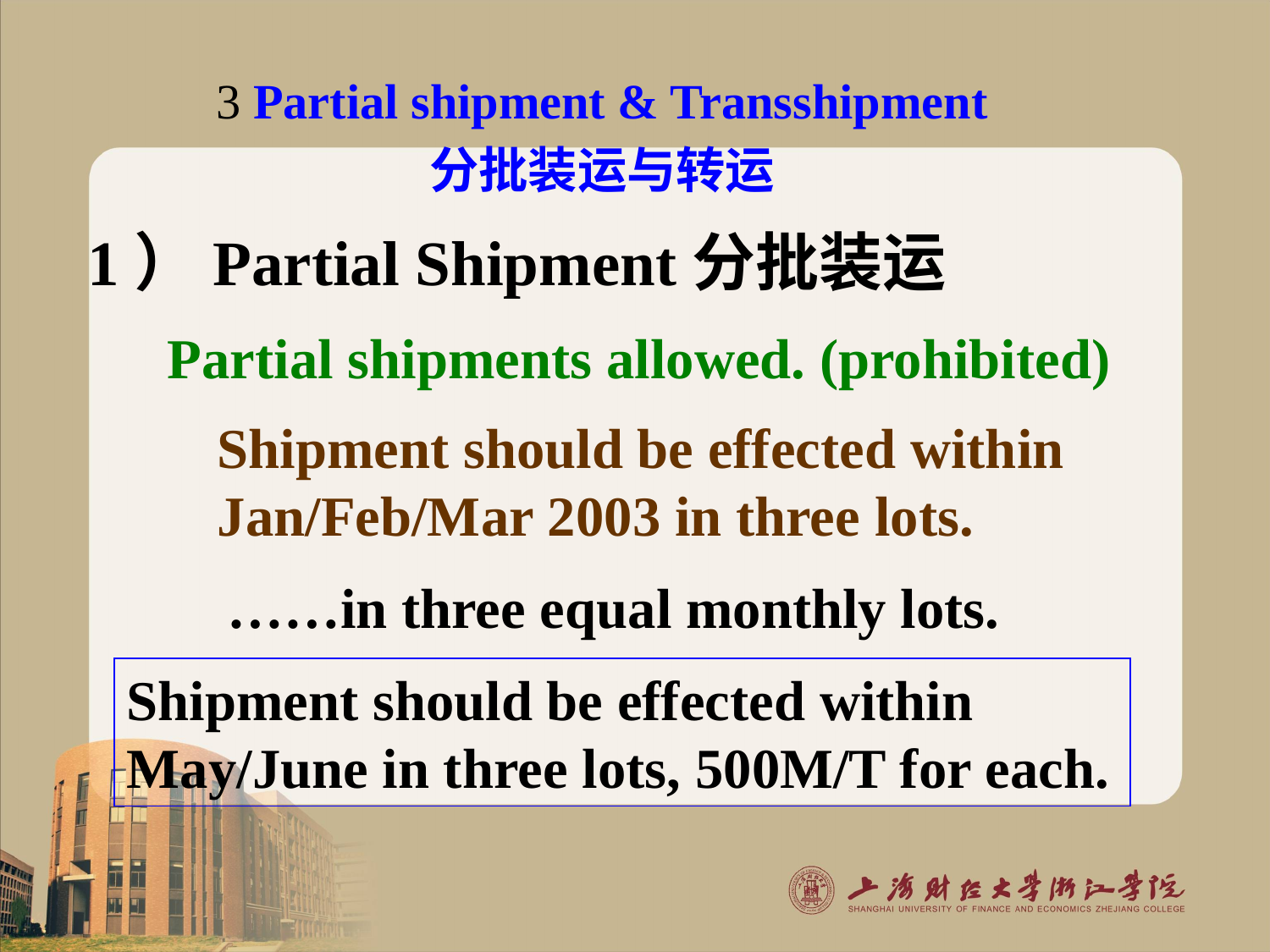

3 Partial shipment & Transshipment
分批装运与转运
1）Partial Shipment分批装运
Partial shipments allowed. (prohibited)
Shipment should be effected within Jan/Feb/Mar 2003 in three lots.
……in three equal monthly lots.
Shipment should be effected within May/June in three lots, 500M/T for each.